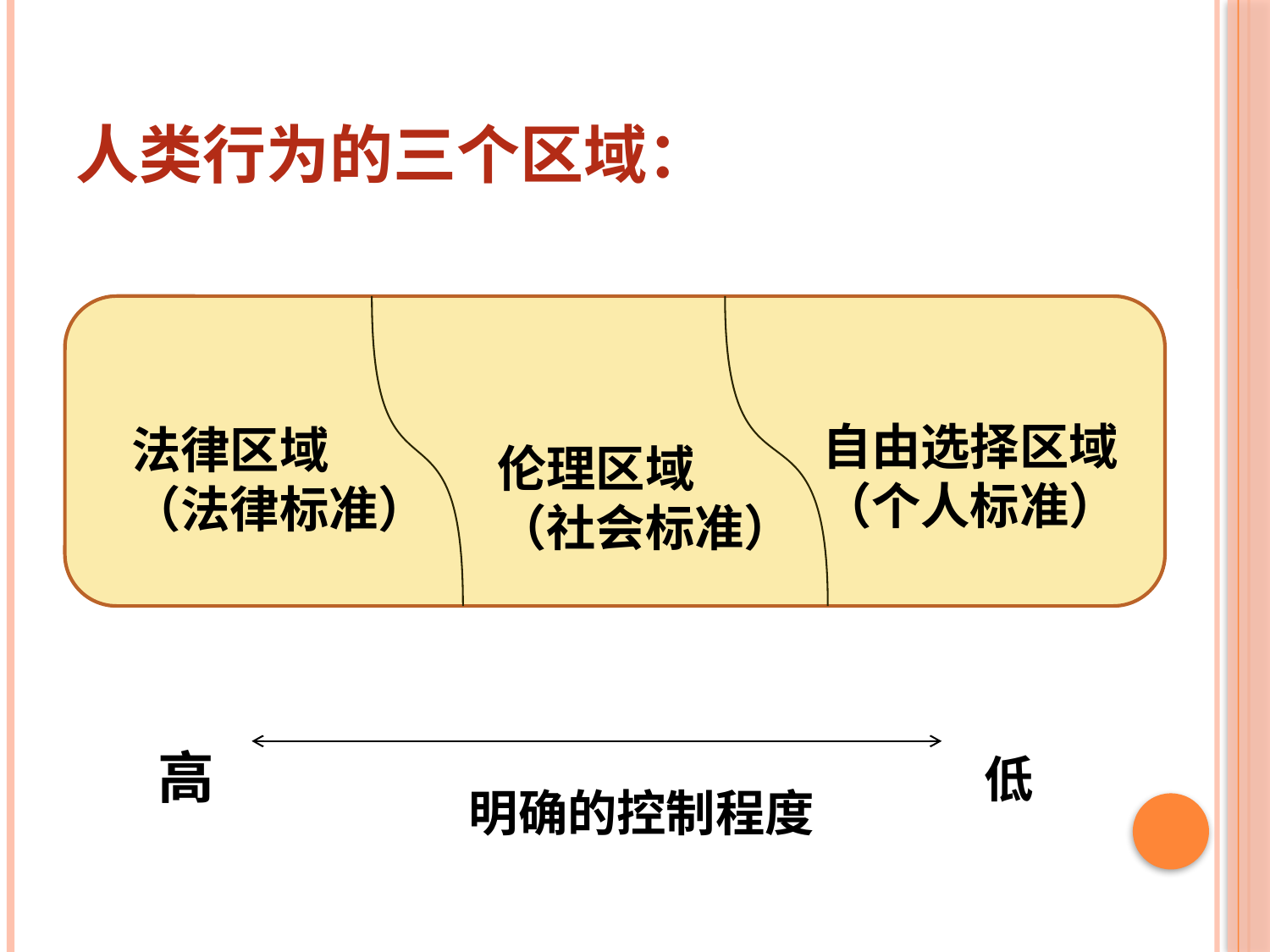

# 人类行为的三个区域：

自由选择区域
（个人标准）
法律区域
（法律标准）
伦理区域
（社会标准）
高
低
明确的控制程度